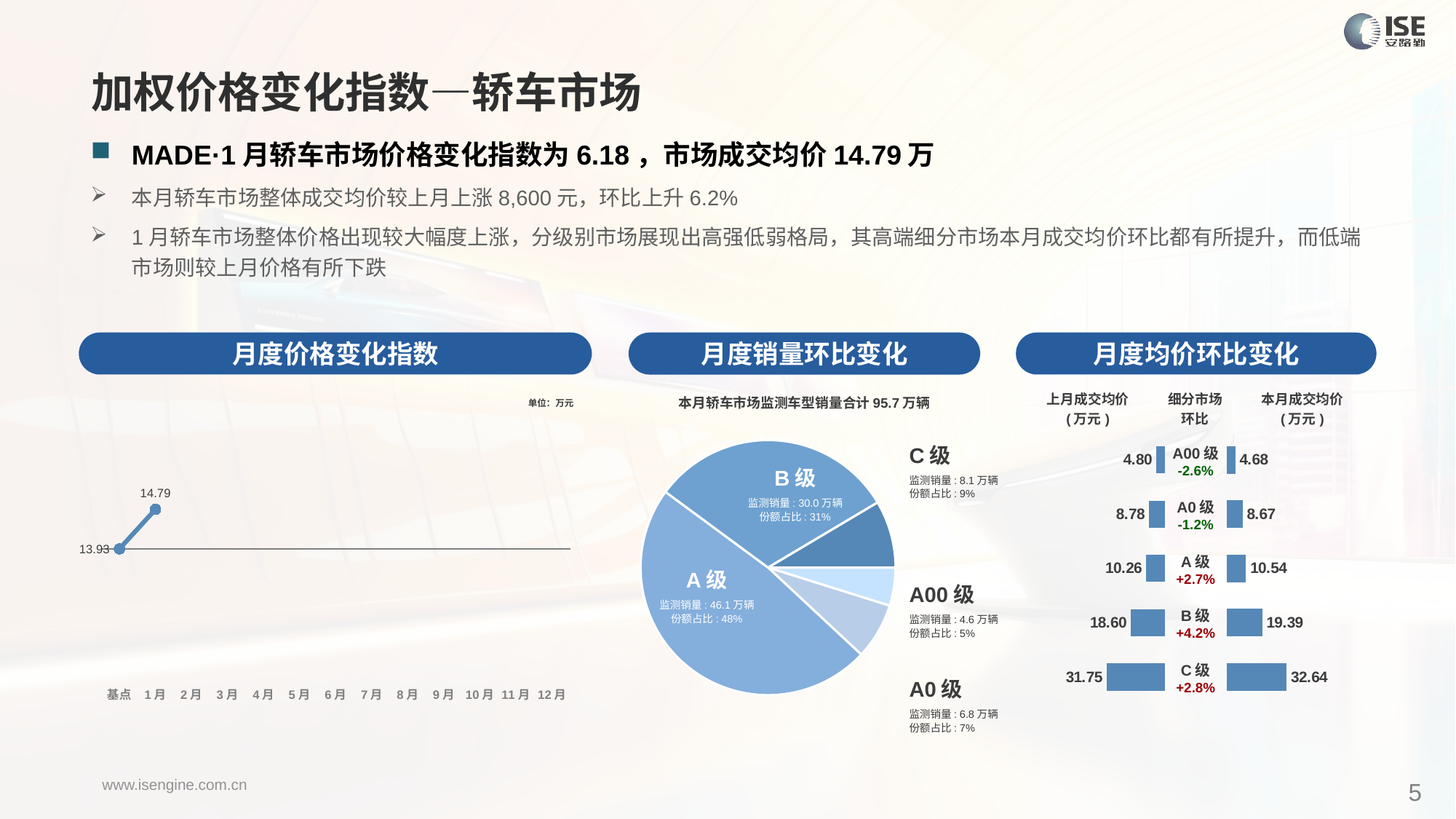

加权价格变化指数—轿车市场
MADE·1月轿车市场价格变化指数为6.18，市场成交均价14.79万
本月轿车市场整体成交均价较上月上涨8,600元，环比上升6.2%
1月轿车市场整体价格出现较大幅度上涨，分级别市场展现出高强低弱格局，其高端细分市场本月成交均价环比都有所提升，而低端市场则较上月价格有所下跌
月度价格变化指数

月度均价环比变化

月度销量环比变化

### Chart

| Category | Y2024 |
|---|---|
| 基点 | 0.0 |
| 1月 | 6.179169729848333 |
| 2月 | None |
| 3月 | None |
| 4月 | None |
| 5月 | None |
| 6月 | None |
| 7月 | None |
| 8月 | None |
| 9月 | None |
| 10月 | None |
| 11月 | None |
| 12月 | None |
本月轿车市场监测车型销量合计95.7万辆
| 上月成交均价 (万元) | 细分市场 环比 | 本月成交均价 (万元) |
| --- | --- | --- |
单位：万元

### Chart

| Category | 细分市场 |
|---|---|
| A00级 | 46291.000000001695 |
| A0级 | 68077.0000000001 |
| A级 | 461105.00000000617 |
| B级 | 300163.0000000059 |
| C级 | 81689.00000000221 |
C级
监测销量: 8.1万辆
份额占比: 9%
| A00级 -2.6% |
| --- |
| A0级 -1.2% |
| A级 +2.7% |
| B级 +4.2% |
| C级 +2.8% |

### Chart

| Category | 成交均价 |
|---|---|
| A00 | 4.8 |
| A0 | 8.78 |
| A | 10.26 |
| B | 18.6 |
| C | 31.75 |

### Chart

| Category | 金额 |
|---|---|
| A00 | 4.677882309736294 |
| A0 | 8.67115663146142 |
| A | 10.544499042607782 |
| B | 19.391202679877303 |
| C | 32.64239652829633 |
B级
监测销量: 30.0万辆
份额占比: 31%
A级
监测销量: 46.1万辆
份额占比: 48%
A00级
监测销量: 4.6万辆
份额占比: 5%
A0级
监测销量: 6.8万辆
份额占比: 7%
5